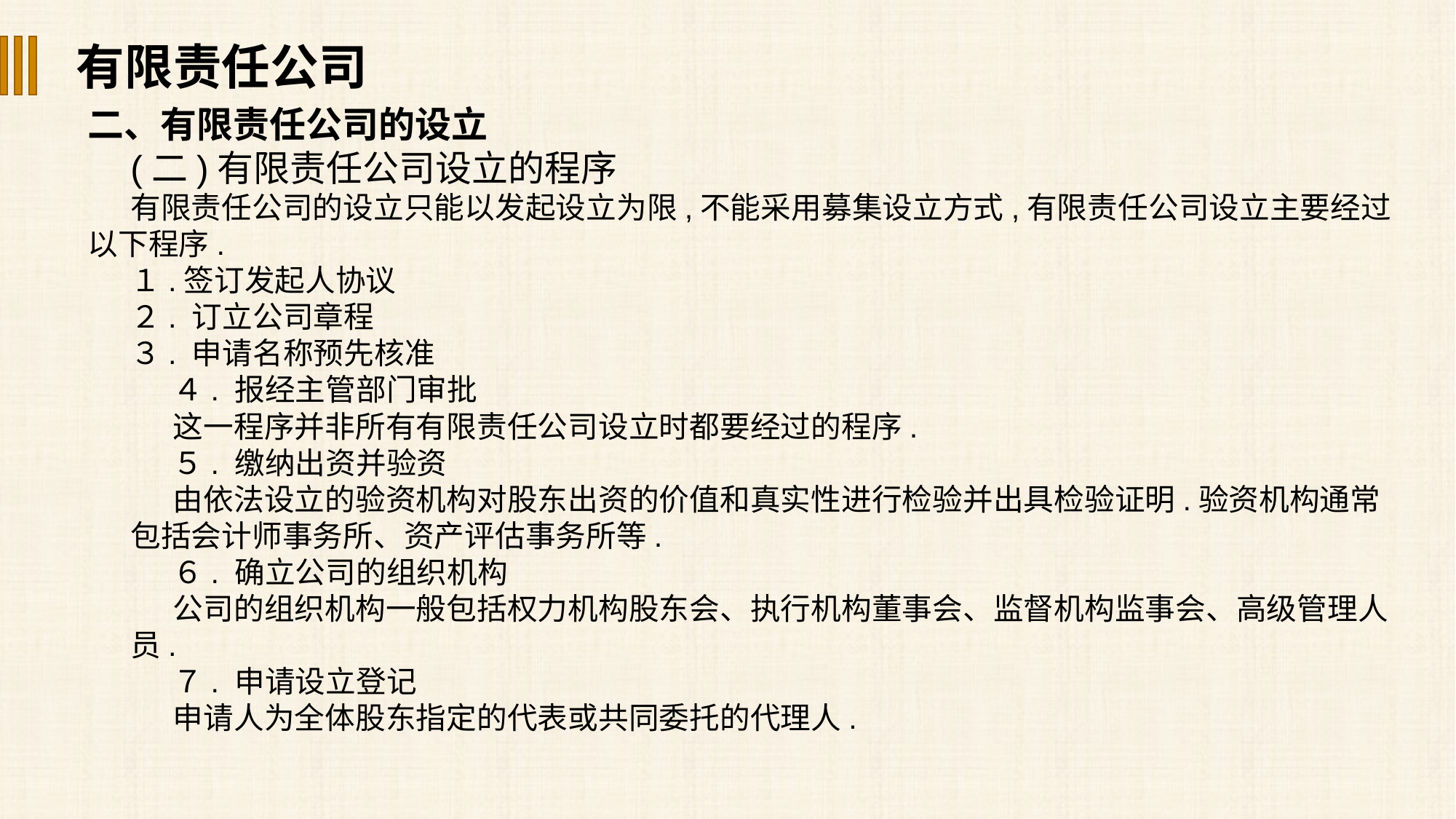

有限责任公司

二、有限责任公司的设立
(二)有限责任公司设立的程序
有限责任公司的设立只能以发起设立为限,不能采用募集设立方式,有限责任公司设立主要经过以下程序.
１.签订发起人协议
２. 订立公司章程
３. 申请名称预先核准
４. 报经主管部门审批
这一程序并非所有有限责任公司设立时都要经过的程序.
５. 缴纳出资并验资
由依法设立的验资机构对股东出资的价值和真实性进行检验并出具检验证明.验资机构通常包括会计师事务所、资产评估事务所等.
６. 确立公司的组织机构
公司的组织机构一般包括权力机构股东会、执行机构董事会、监督机构监事会、高级管理人员.
７. 申请设立登记
申请人为全体股东指定的代表或共同委托的代理人.